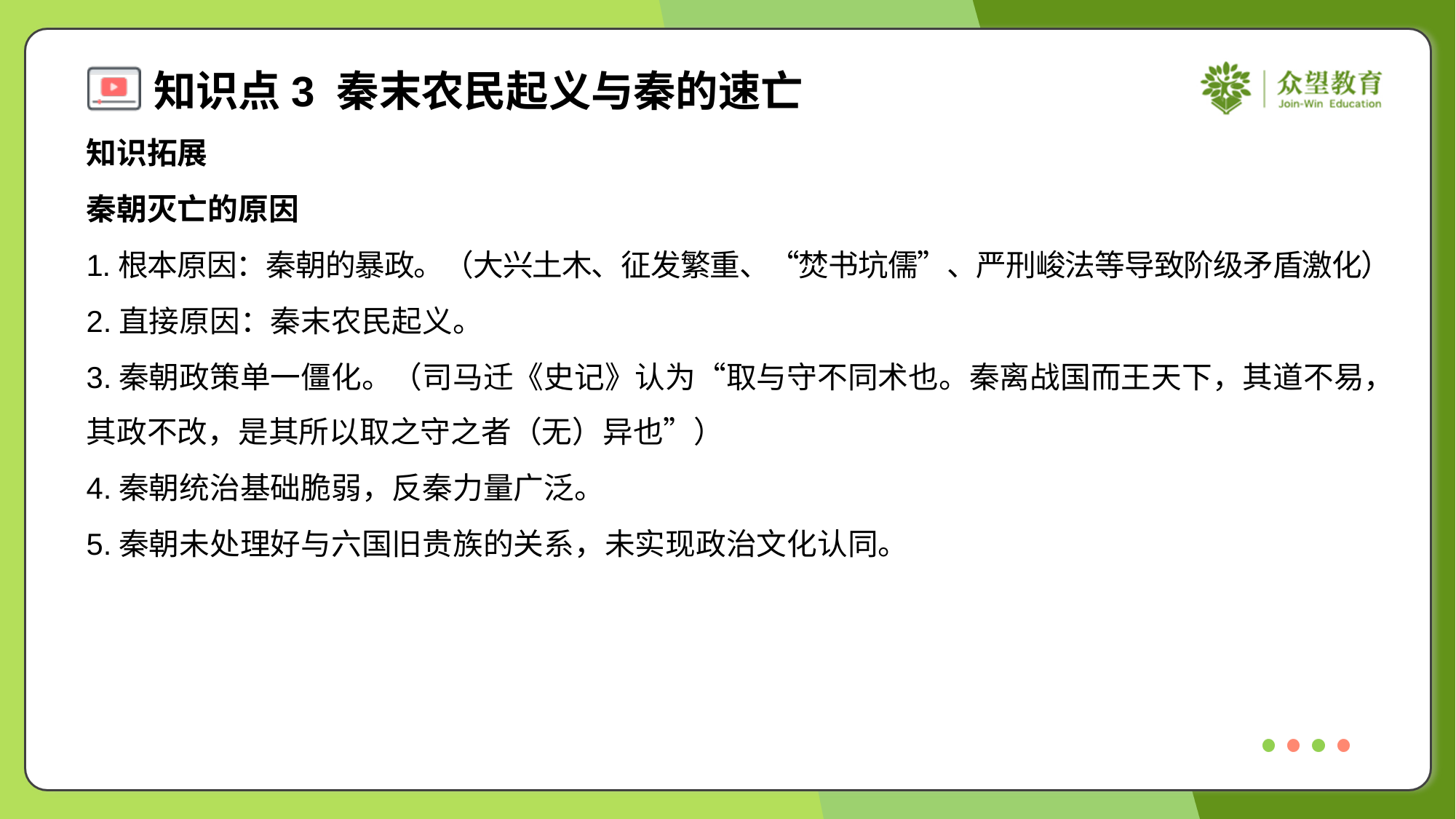

知识拓展
秦朝灭亡的原因
1.根本原因：秦朝的暴政。（大兴土木、征发繁重、“焚书坑儒”、严刑峻法等导致阶级矛盾激化）
2.直接原因：秦末农民起义。
3.秦朝政策单一僵化。（司马迁《史记》认为“取与守不同术也。秦离战国而王天下，其道不易，
其政不改，是其所以取之守之者（无）异也”）
4.秦朝统治基础脆弱，反秦力量广泛。
5.秦朝未处理好与六国旧贵族的关系，未实现政治文化认同。